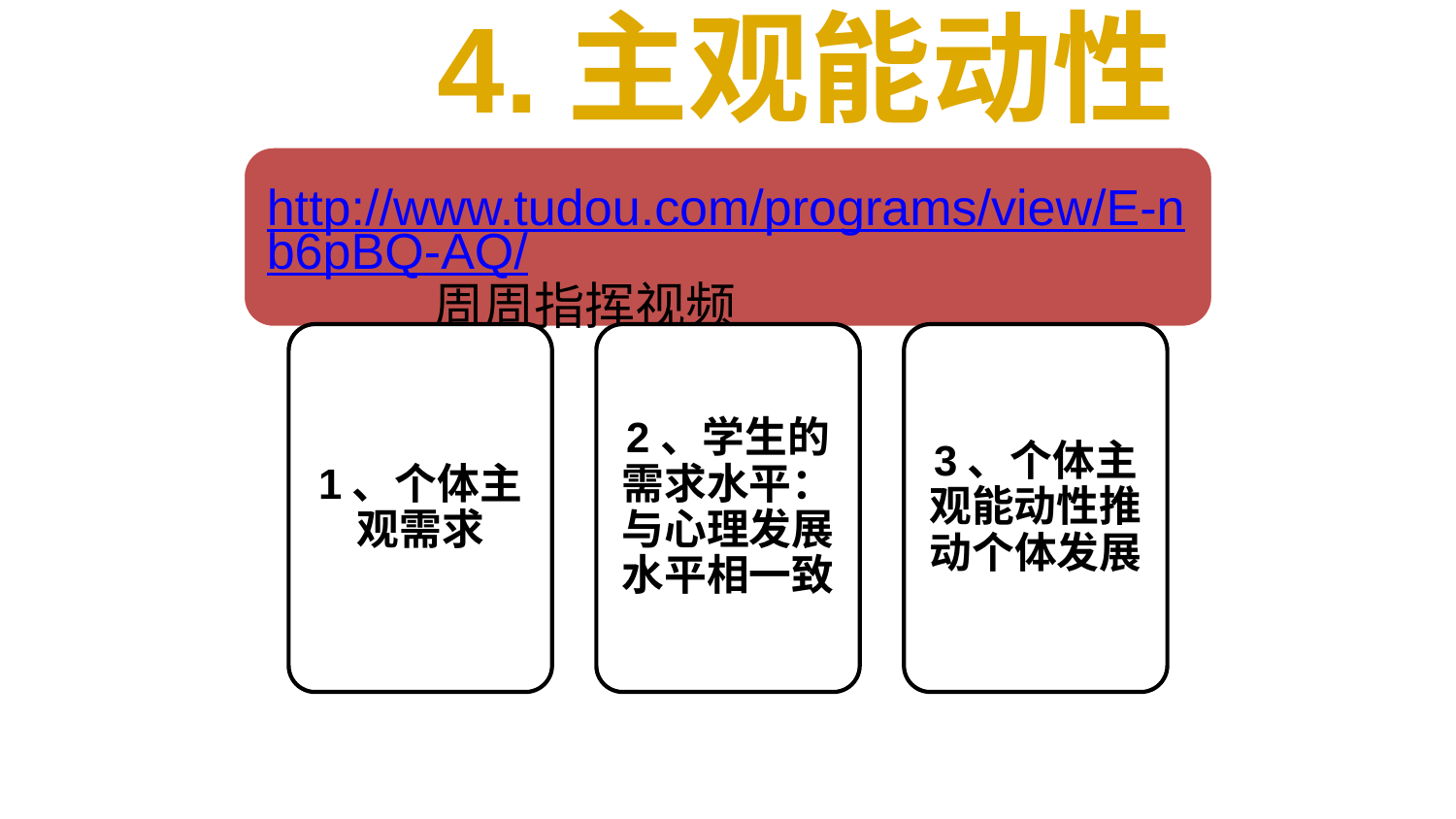

4.主观能动性
http://www.tudou.com/programs/view/E-nb6pBQ-AQ/           周周指挥视频
1、个体主观需求
2、学生的需求水平：与心理发展水平相一致
3、个体主观能动性推动个体发展
43